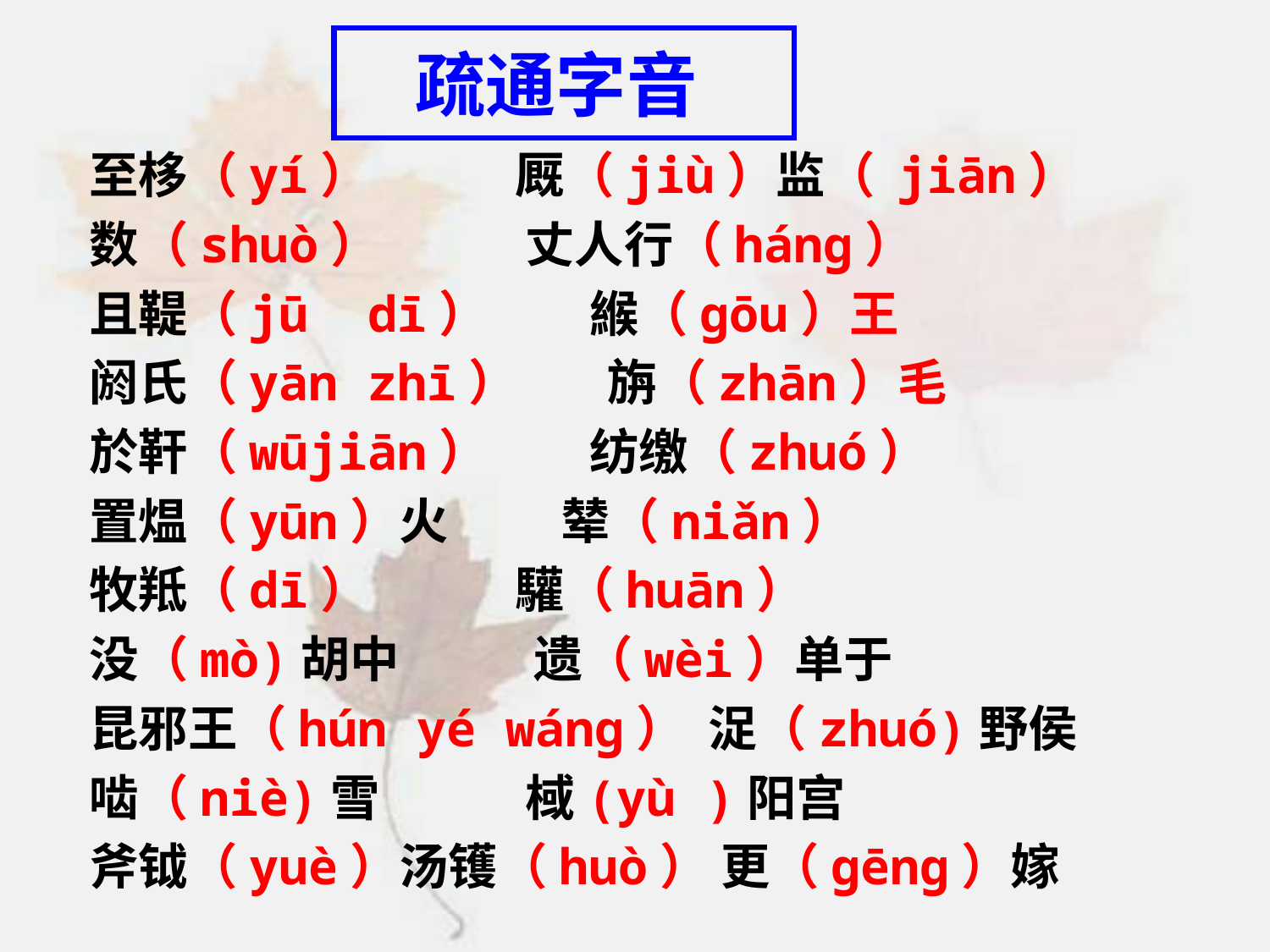

# 疏通字音
至栘（yí）             厩（jiù）监（ jiān）
数（shuò）             丈人行（háng）
且鞮（jū  dī）         緱（gōu）王
阏氏（yān zhī）        旃（zhān）毛
於靬（wūjiān）         纺缴（zhuó）
置煴（yūn）火          辇（niǎn）
牧羝（dī）             驩（huān）
没（mò)胡中            遗（wèi）单于
昆邪王（hún yé wáng）  浞（zhuó)野侯
啮（niè)雪             棫(yù )阳宫
斧钺（yuè）汤镬（huò） 更（gēng）嫁